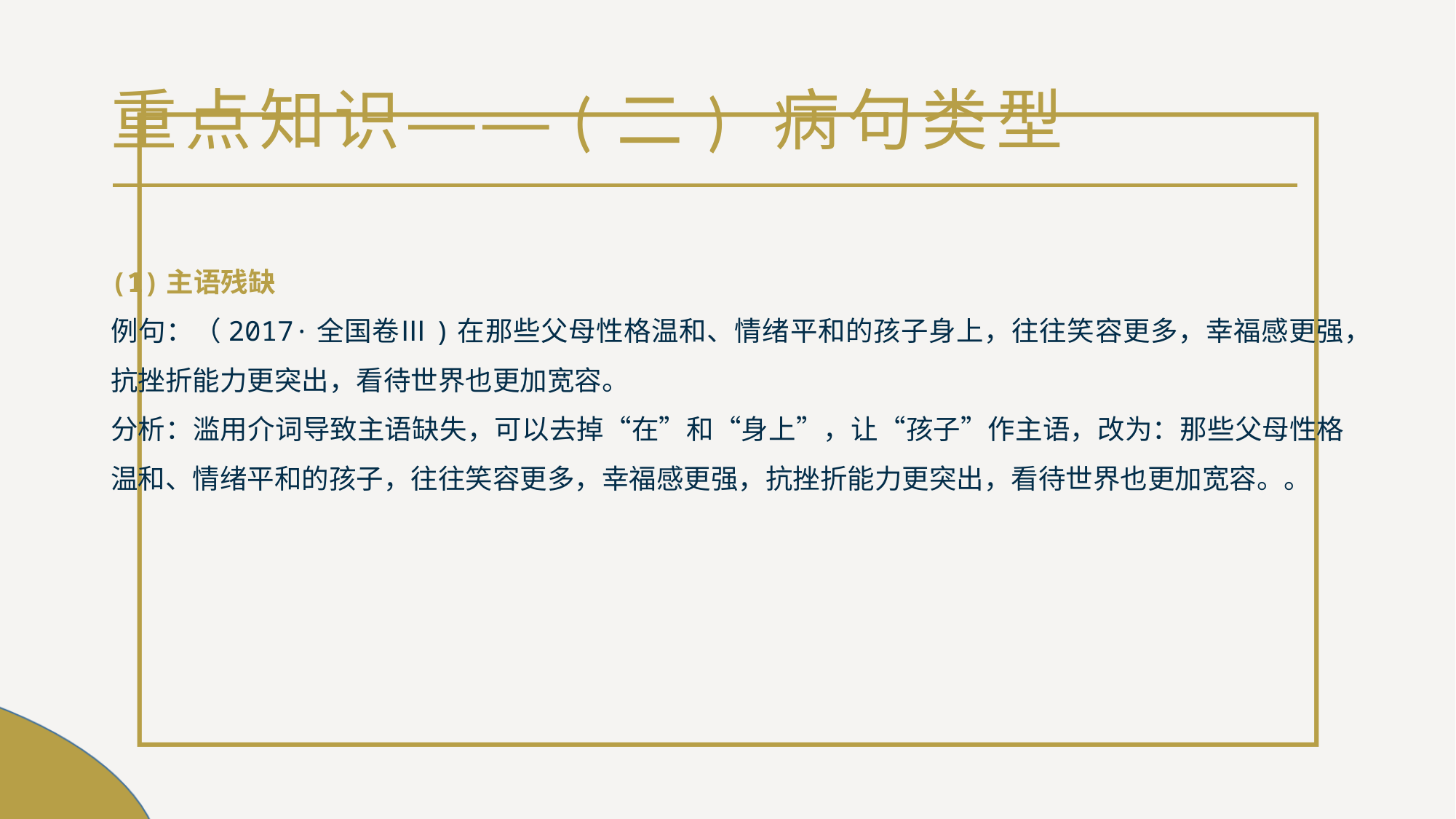

# 重点知识——(二) 病句类型
(1)主语残缺
例句：（2017·全国卷Ⅲ)在那些父母性格温和、情绪平和的孩子身上，往往笑容更多，幸福感更强，抗挫折能力更突出，看待世界也更加宽容。
分析：滥用介词导致主语缺失，可以去掉“在”和“身上”，让“孩子”作主语，改为：那些父母性格温和、情绪平和的孩子，往往笑容更多，幸福感更强，抗挫折能力更突出，看待世界也更加宽容。。